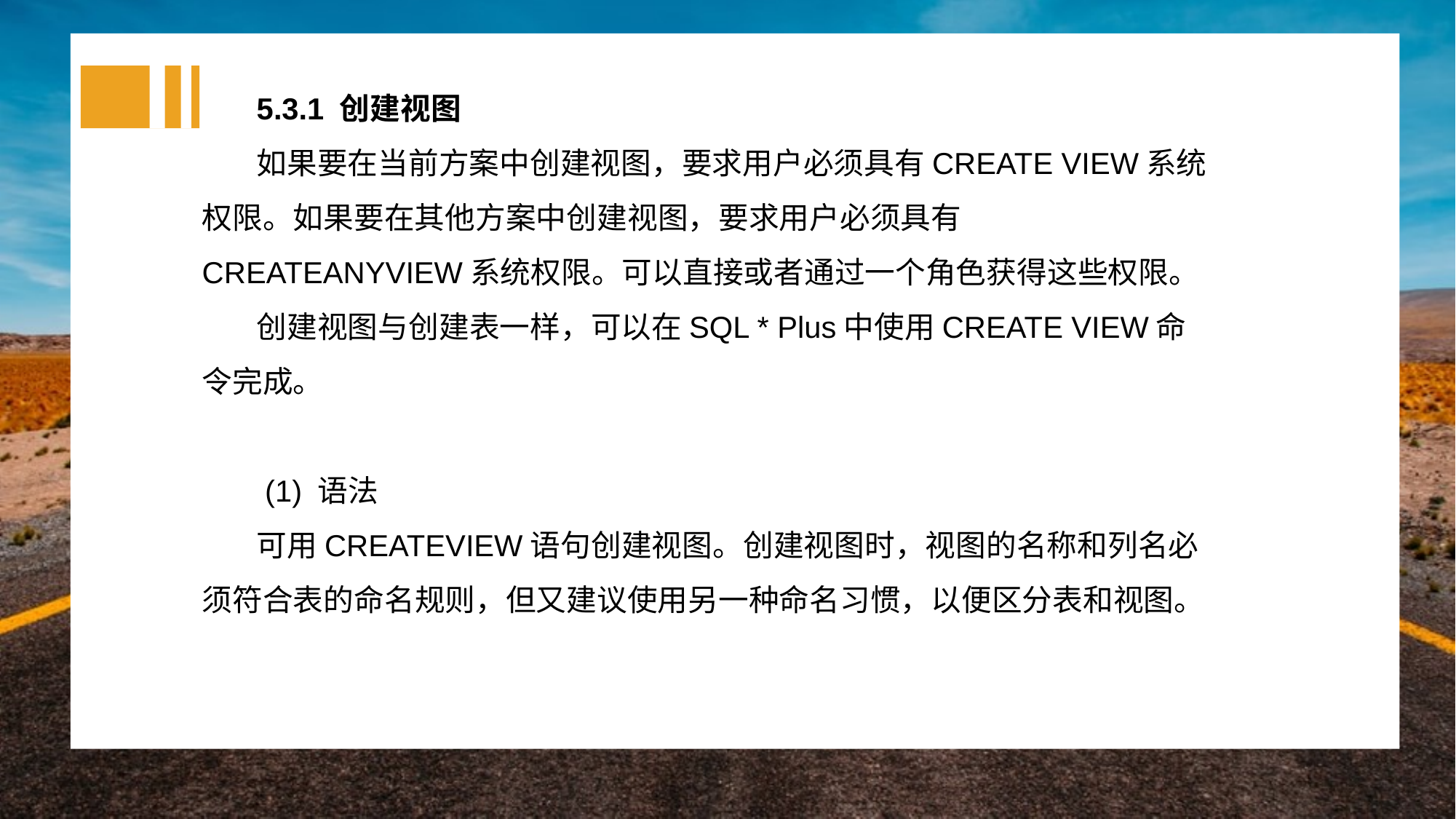

5.3.1 创建视图
如果要在当前方案中创建视图，要求用户必须具有CREATE VIEW系统权限。如果要在其他方案中创建视图，要求用户必须具有CREATEANYVIEW系统权限。可以直接或者通过一个角色获得这些权限。
创建视图与创建表一样，可以在SQL * Plus中使用CREATE VIEW命令完成。

 (1) 语法
可用CREATEVIEW语句创建视图。创建视图时，视图的名称和列名必须符合表的命名规则，但又建议使用另一种命名习惯，以便区分表和视图。